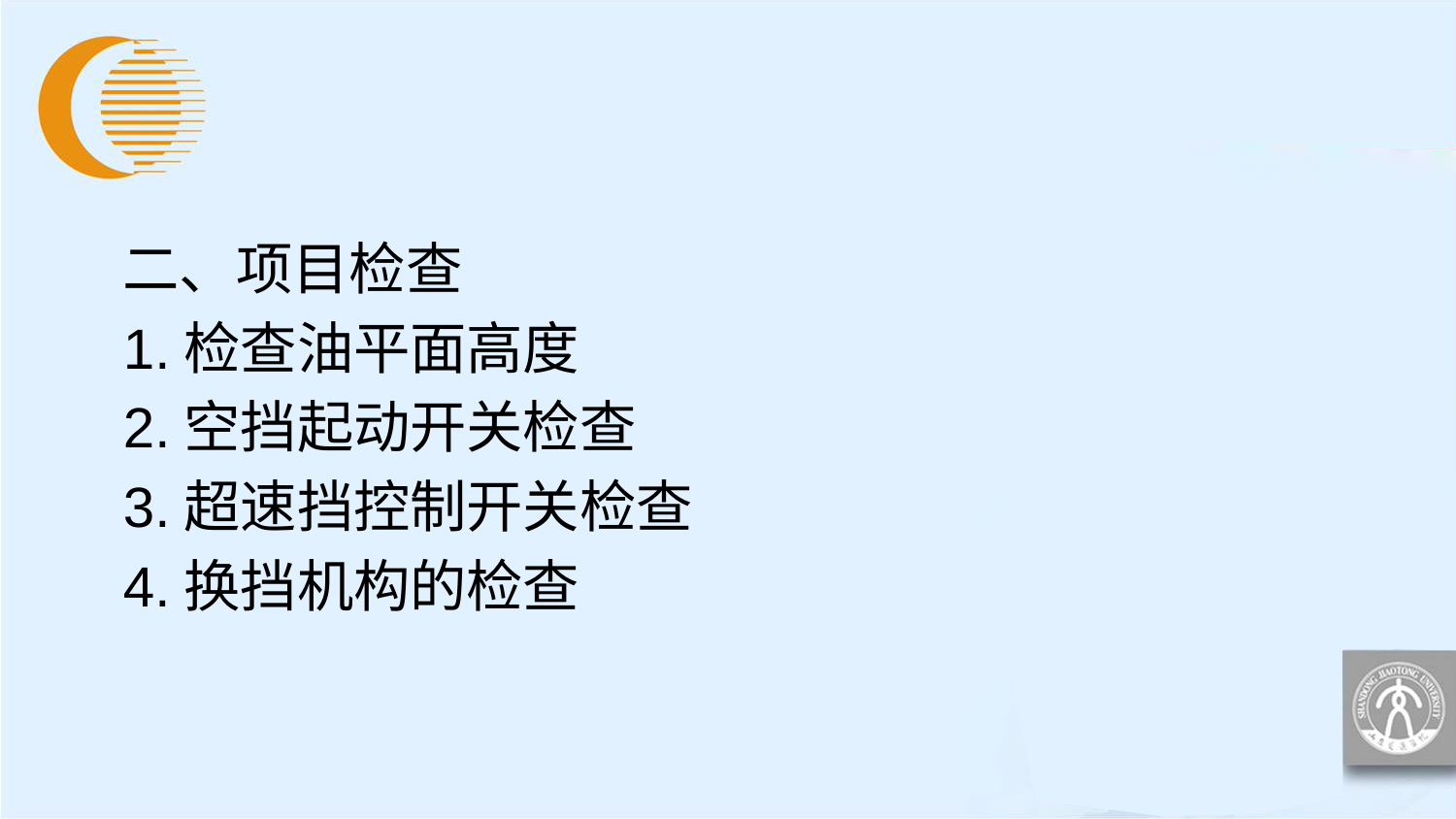

二、项目检查
1.检查油平面高度
2.空挡起动开关检查
3.超速挡控制开关检查
4.换挡机构的检查